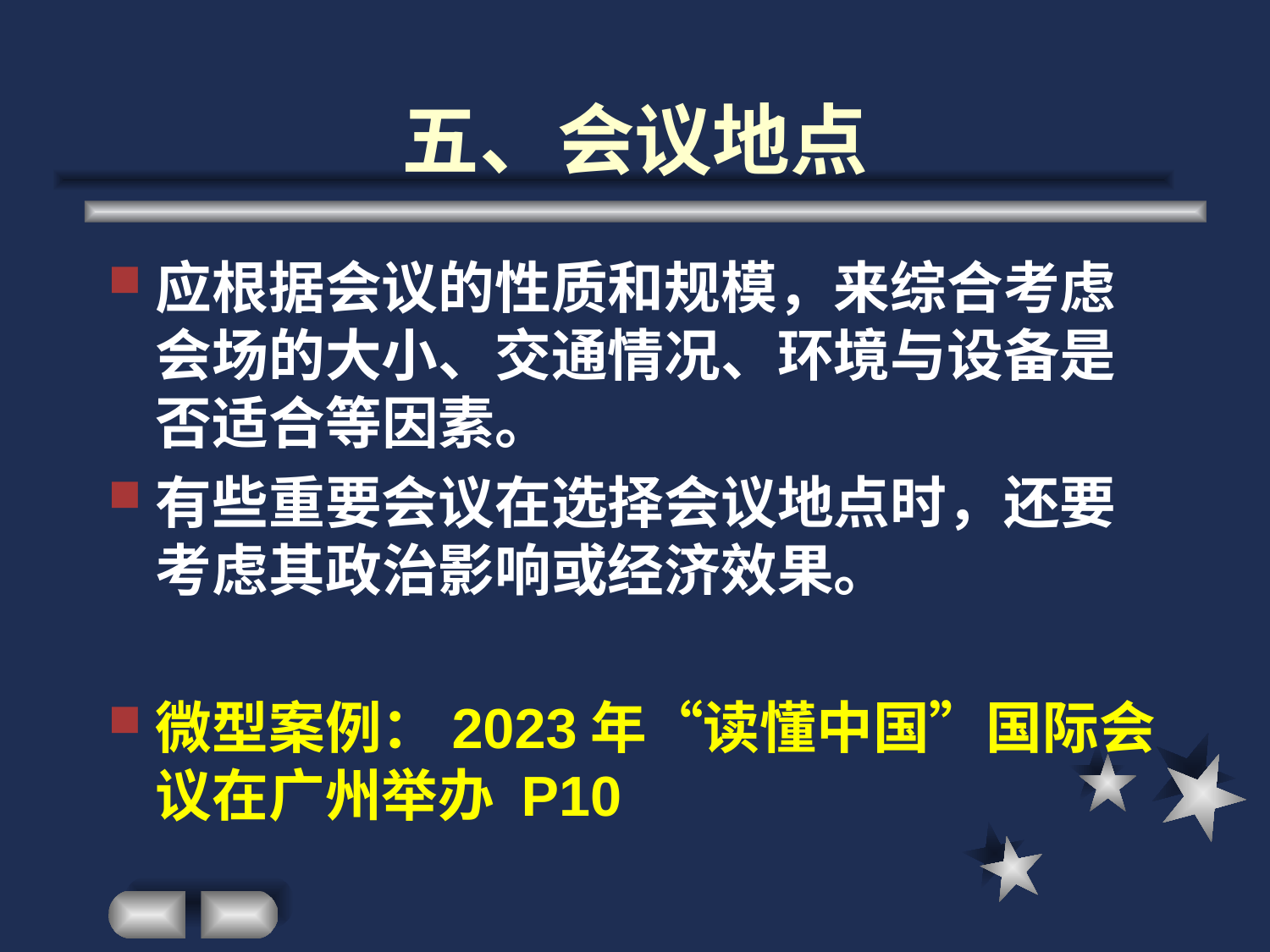

# 五、会议地点
应根据会议的性质和规模，来综合考虑会场的大小、交通情况、环境与设备是否适合等因素。
有些重要会议在选择会议地点时，还要考虑其政治影响或经济效果。

微型案例：2023年“读懂中国”国际会议在广州举办 P10